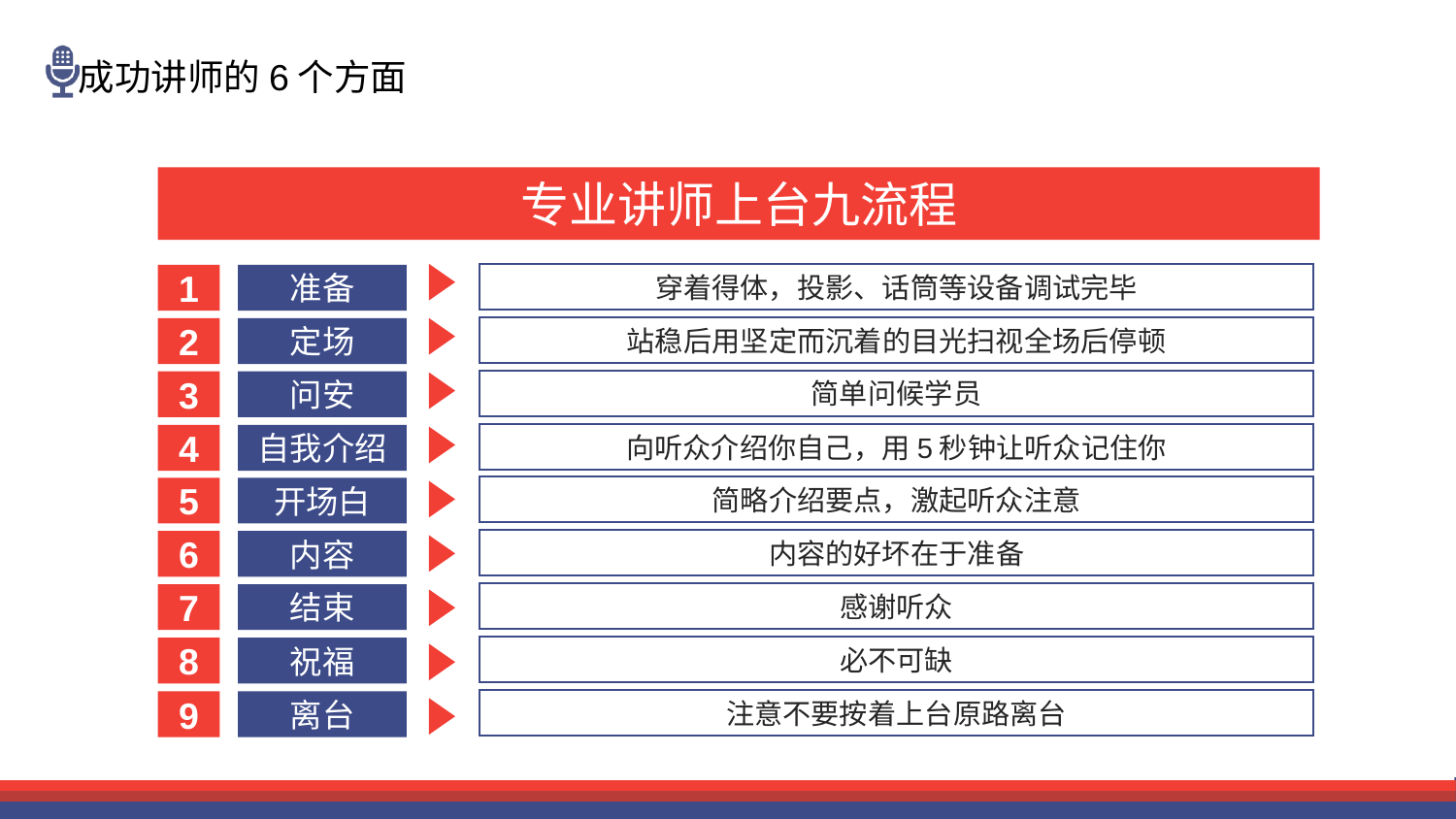

专业讲师上台九流程
穿着得体，投影、话筒等设备调试完毕

1
准备
站稳后用坚定而沉着的目光扫视全场后停顿
2
定场
简单问候学员
3
问安
向听众介绍你自己，用5秒钟让听众记住你
4
自我介绍
简略介绍要点，激起听众注意
5
开场白
内容的好坏在于准备
6
内容
感谢听众
7
结束
必不可缺
8
祝福
注意不要按着上台原路离台
9
离台